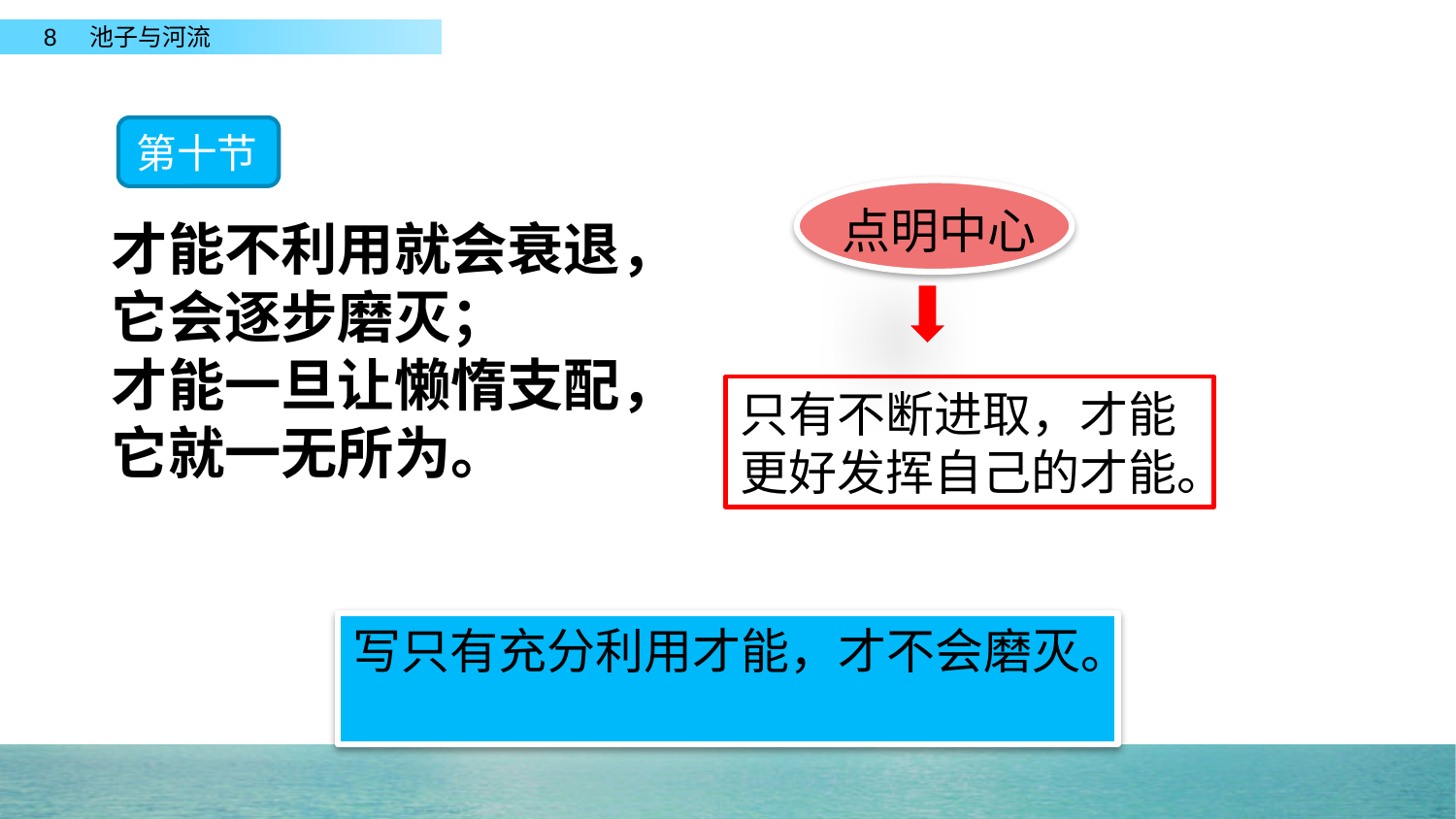

第十节

点明中心
才能不利用就会衰退，
它会逐步磨灭；
才能一旦让懒惰支配，
它就一无所为。

只有不断进取，才能更好发挥自己的才能。
写只有充分利用才能，才不会磨灭。